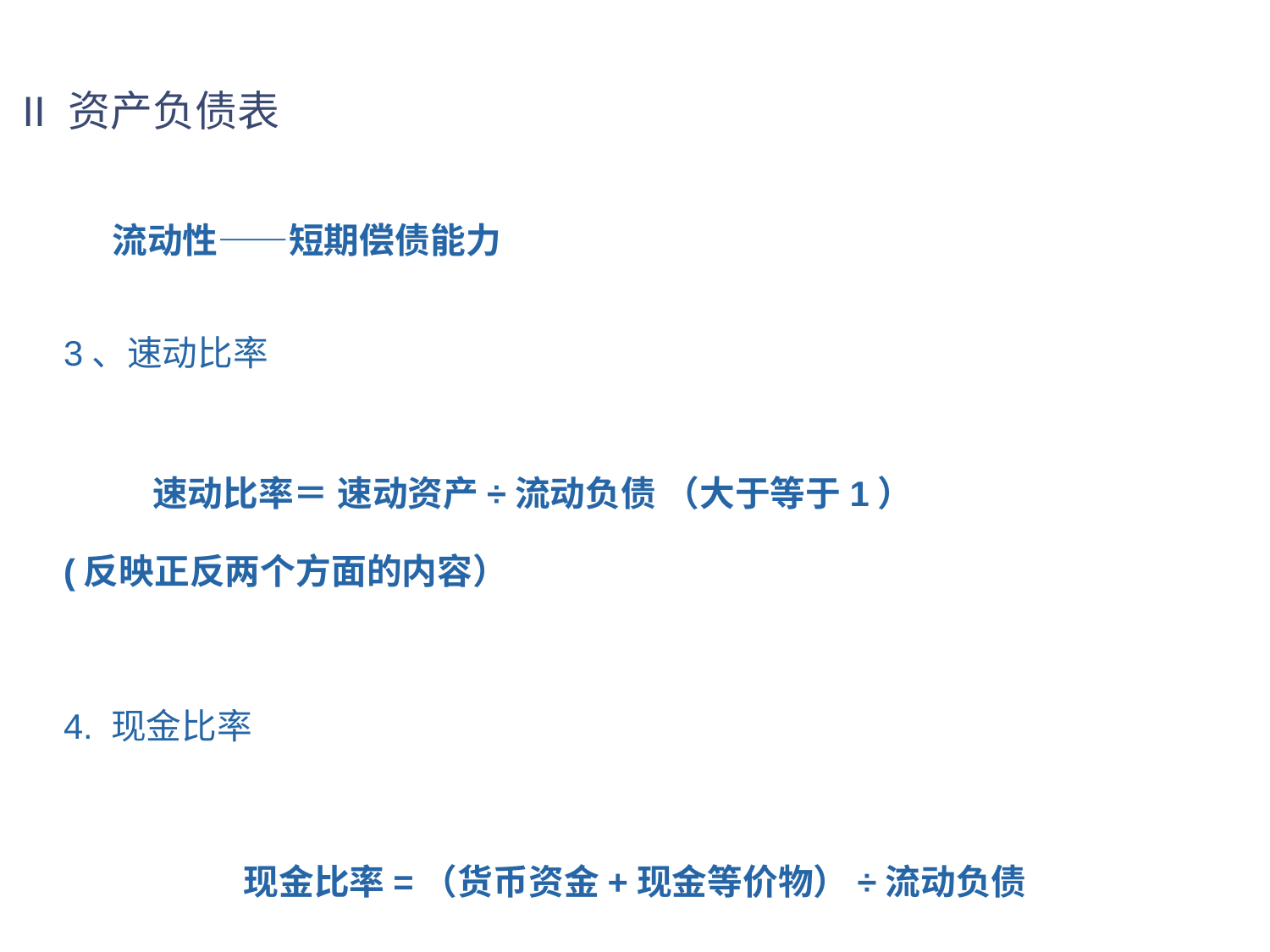

II 资产负债表
     流动性——短期偿债能力
3、速动比率
          速动比率＝ 速动资产÷流动负债 （大于等于1）
(反映正反两个方面的内容）

4. 现金比率

现金比率=（货币资金+现金等价物）÷流动负债